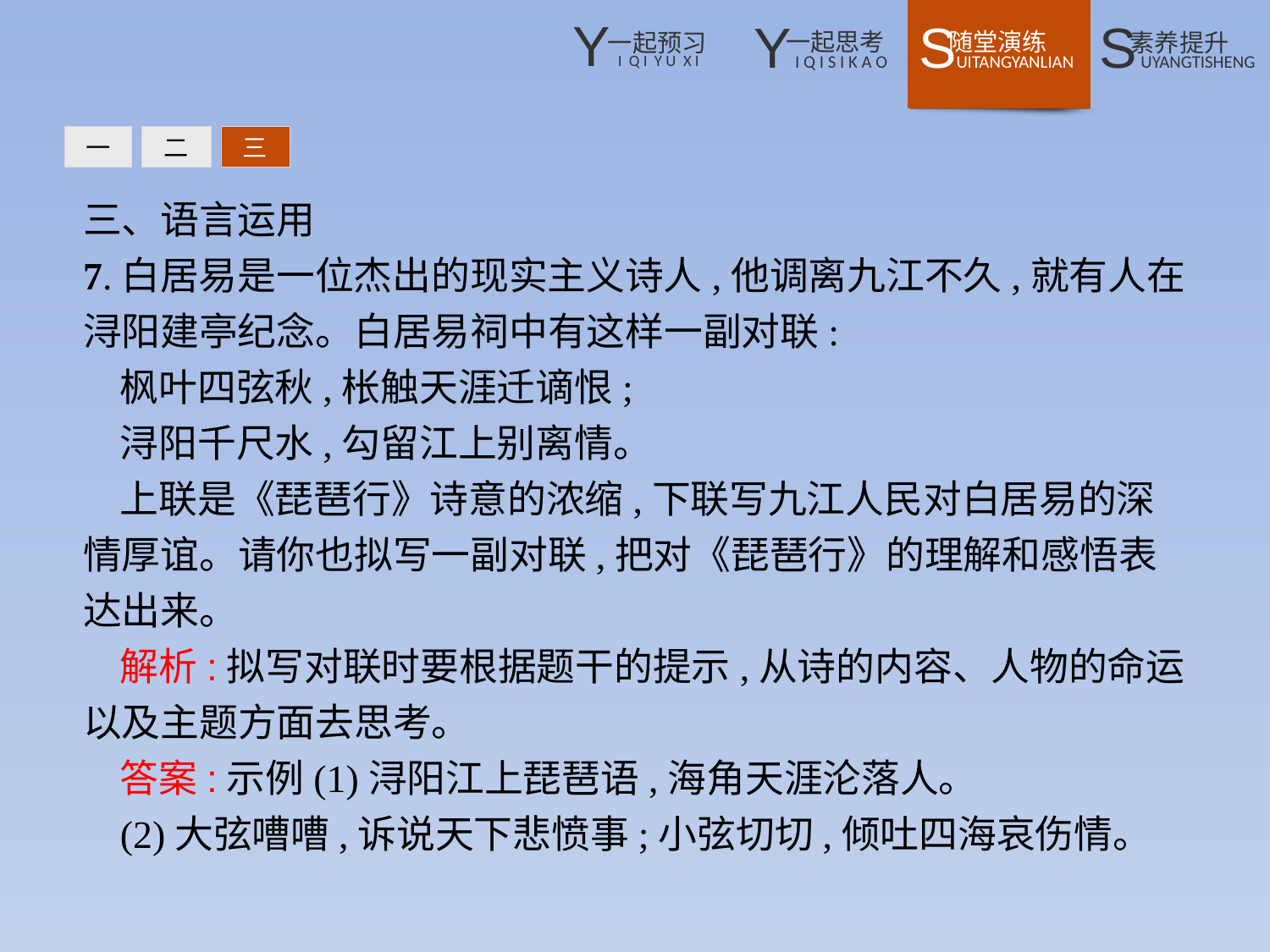

一
二
三
三、语言运用
7.白居易是一位杰出的现实主义诗人,他调离九江不久,就有人在浔阳建亭纪念。白居易祠中有这样一副对联:
枫叶四弦秋,枨触天涯迁谪恨;
浔阳千尺水,勾留江上别离情。
上联是《琵琶行》诗意的浓缩,下联写九江人民对白居易的深情厚谊。请你也拟写一副对联,把对《琵琶行》的理解和感悟表达出来。
解析:拟写对联时要根据题干的提示,从诗的内容、人物的命运以及主题方面去思考。
答案:示例(1)浔阳江上琵琶语,海角天涯沦落人。
(2)大弦嘈嘈,诉说天下悲愤事;小弦切切,倾吐四海哀伤情。